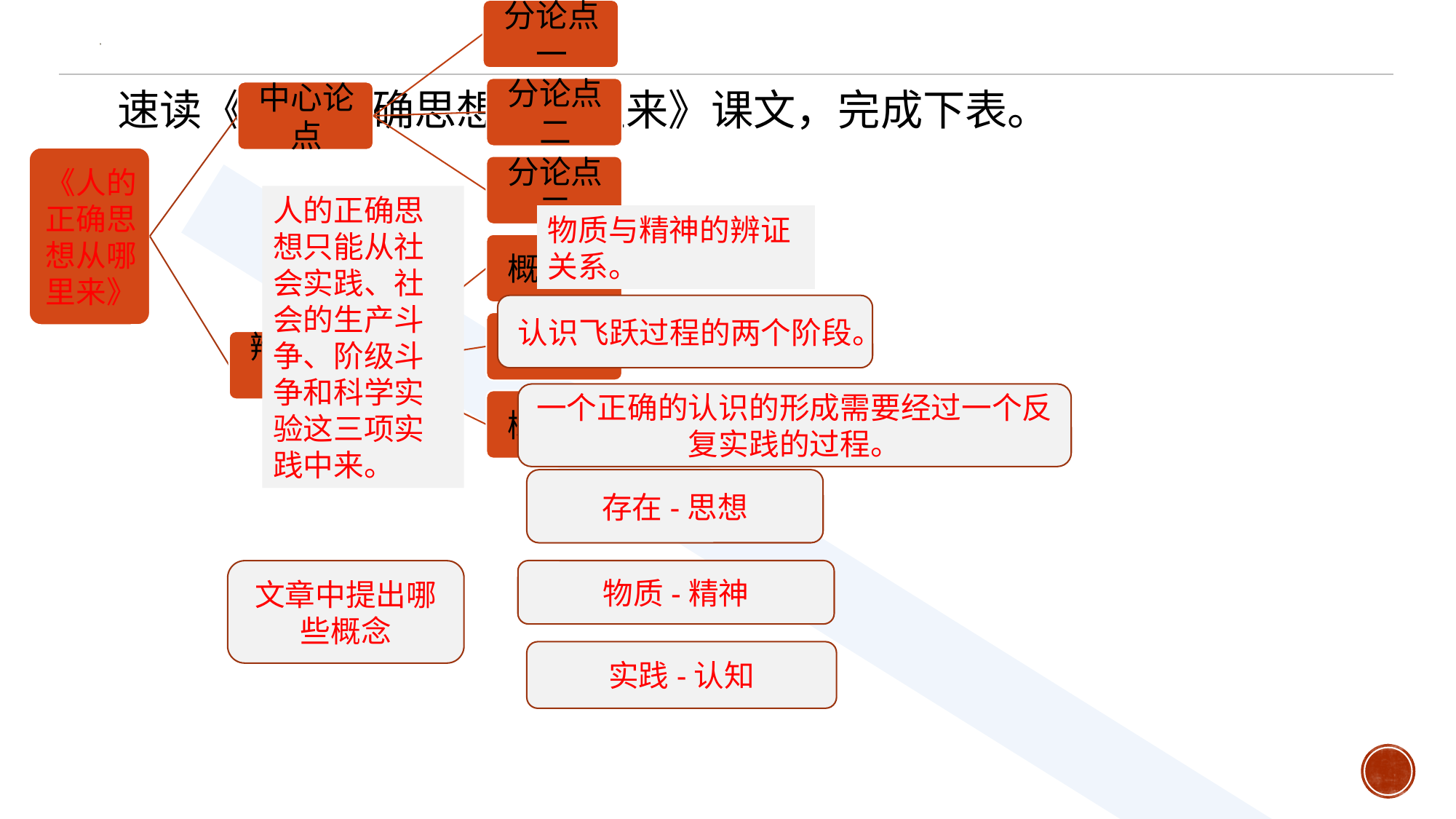

速读《人的正确思想从哪里来》课文，完成下表。
人的正确思想只能从社会实践、社会的生产斗争、阶级斗争和科学实验这三项实践中来。
物质与精神的辨证关系。
《人的正确思想从哪里来》

中心论点

分论点一

分论点二

分论点三

辩证概念

概念一

概念二

概念三
认识飞跃过程的两个阶段。
一个正确的认识的形成需要经过一个反复实践的过程。
存在-思想
物质-精神
文章中提出哪些概念
实践-认知